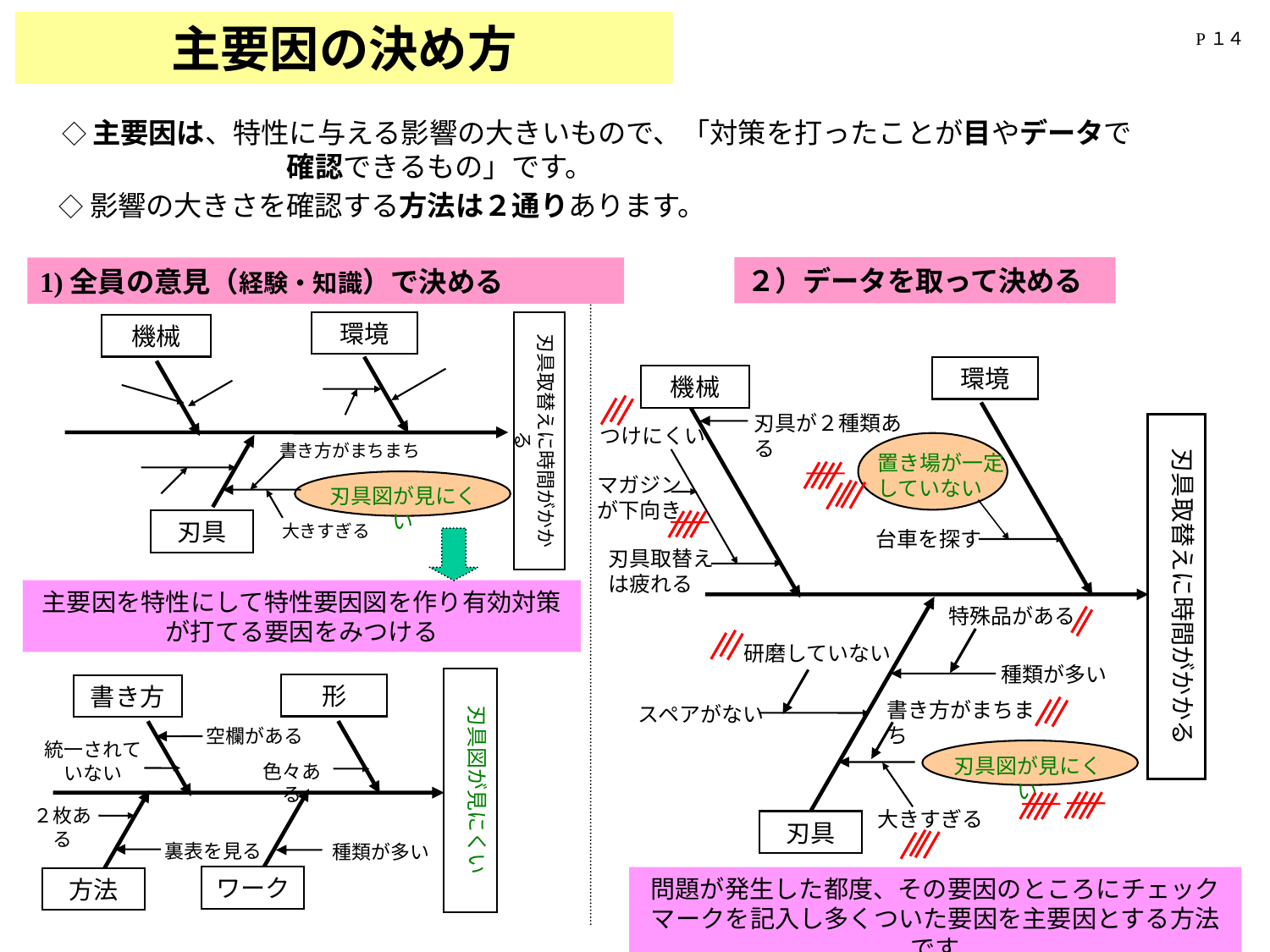

主要因の決め方
P１４
◇主要因は、特性に与える影響の大きいもので、「対策を打ったことが目やデータで　　　　　　　　確認できるもの」です。
◇影響の大きさを確認する方法は２通りあります。
２）データを取って決める
1)全員の意見（経験・知識）で決める

環境
刃具取替えに時間がかかる
機械

書き方がまちまち

刃具図が見にくい

刃具
大きすぎる
環境
機械

刃具が２種類ある

刃具取替えに時間がかかる
つけにくい

置き場が一定していない

マガジンが下向き

台車を探す

主要因を特性にして特性要因図を作り有効対策が打てる要因をみつける
刃具図が見にくい
形
書き方
空欄がある

統一されていない

色々ある

２枚ある

裏表を見る
種類が多い

ワーク
方法

刃具取替えは疲れる

特殊品がある

研磨していない
種類が多い

書き方がまちまち
スペアがない

刃具図が見にくい

大きすぎる

刃具

問題が発生した都度、その要因のところにチェックマークを記入し多くついた要因を主要因とする方法です